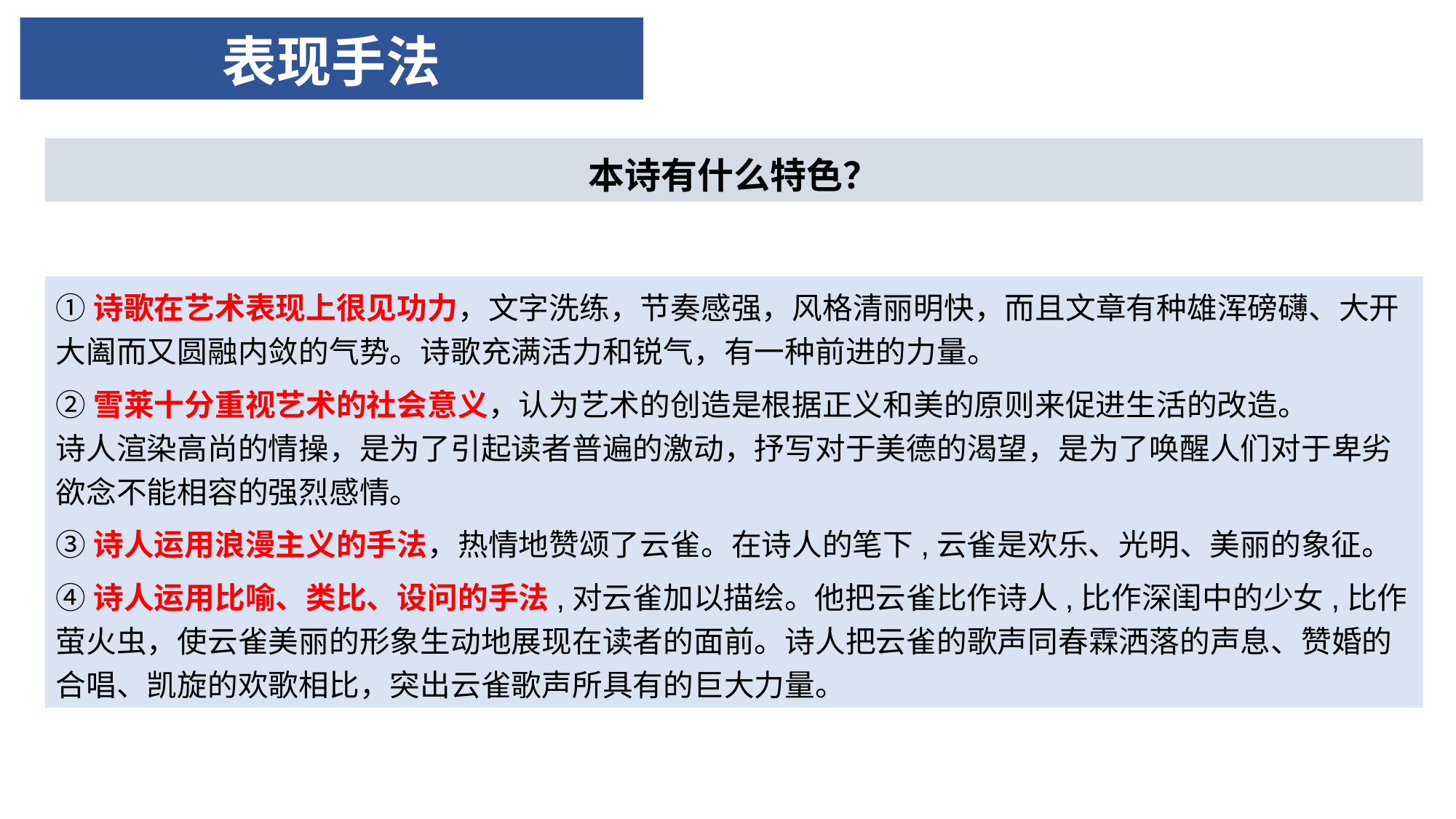

# 表现手法
本诗有什么特色？
①诗歌在艺术表现上很见功力，文字洗练，节奏感强，风格清丽明快，而且文章有种雄浑磅礴、大开大阖而又圆融内敛的气势。诗歌充满活力和锐气，有一种前进的力量。
②雪莱十分重视艺术的社会意义，认为艺术的创造是根据正义和美的原则来促进生活的改造。
诗人渲染高尚的情操，是为了引起读者普遍的激动，抒写对于美德的渴望，是为了唤醒人们对于卑劣欲念不能相容的强烈感情。
③诗人运用浪漫主义的手法，热情地赞颂了云雀。在诗人的笔下,云雀是欢乐、光明、美丽的象征。
④诗人运用比喻、类比、设问的手法,对云雀加以描绘。他把云雀比作诗人,比作深闺中的少女,比作萤火虫，使云雀美丽的形象生动地展现在读者的面前。诗人把云雀的歌声同春霖洒落的声息、赞婚的合唱、凯旋的欢歌相比，突出云雀歌声所具有的巨大力量。